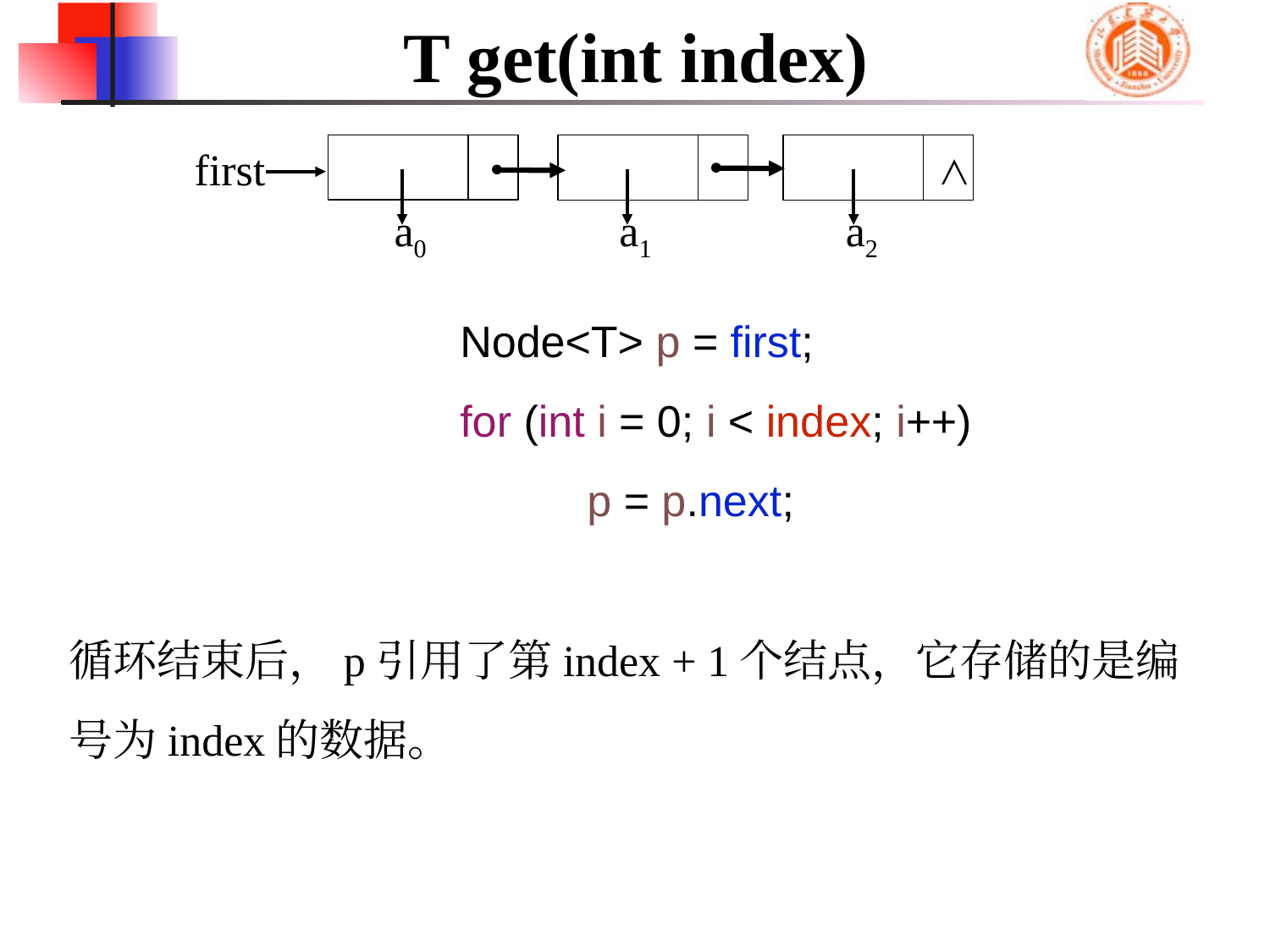

# T get(int index)
first
∧

a0

a1

a2
		Node<T> p = first;
		for (int i = 0; i < index; i++)
			p = p.next;
循环结束后，p引用了第index + 1个结点，它存储的是编号为index的数据。